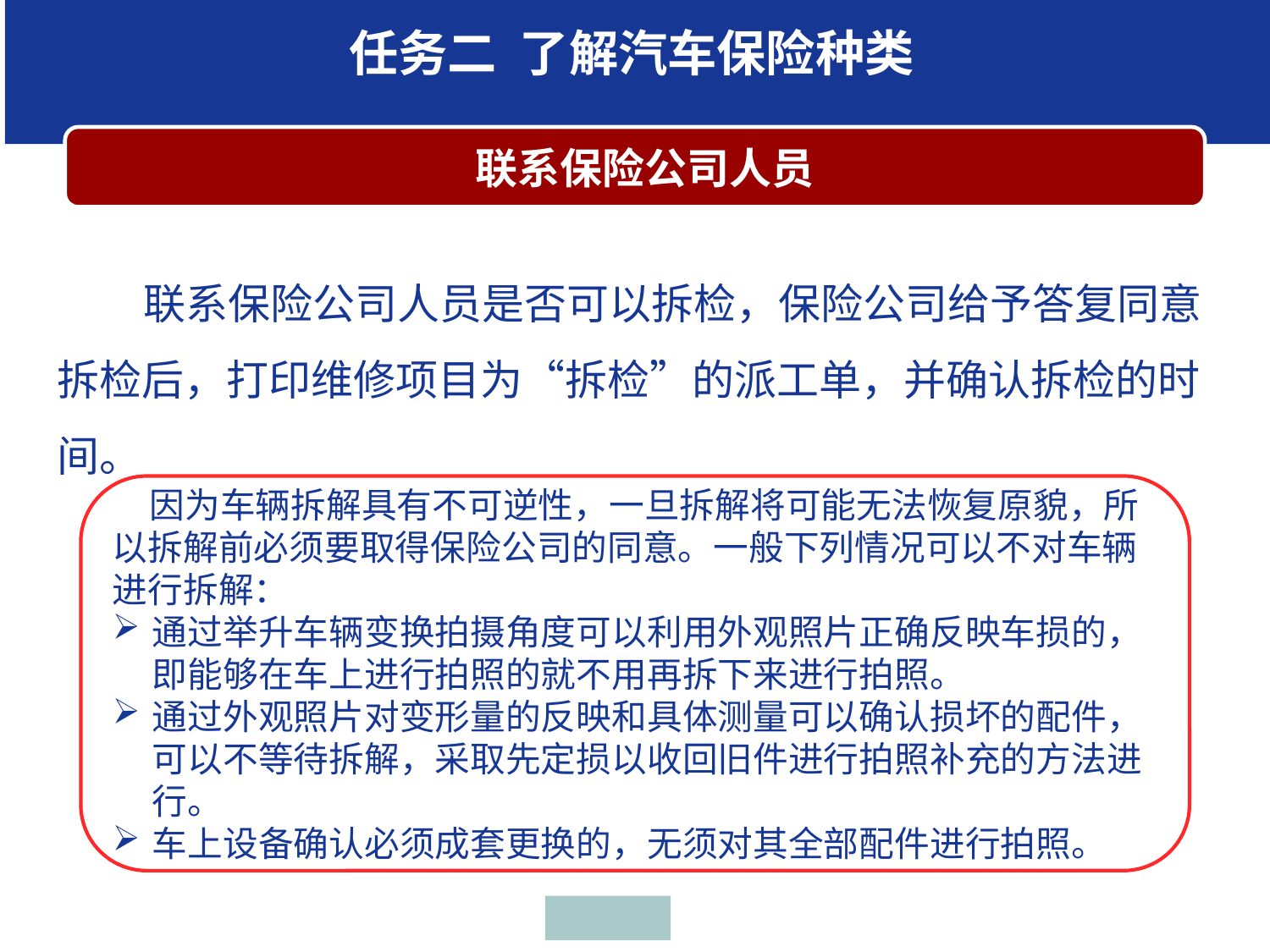

任务二  了解汽车保险种类
 联系保险公司人员
        联系保险公司人员是否可以拆检，保险公司给予答复同意拆检后，打印维修项目为“拆检”的派工单，并确认拆检的时间。
因为车辆拆解具有不可逆性，一旦拆解将可能无法恢复原貌，所以拆解前必须要取得保险公司的同意。一般下列情况可以不对车辆进行拆解：
通过举升车辆变换拍摄角度可以利用外观照片正确反映车损的，即能够在车上进行拍照的就不用再拆下来进行拍照。
通过外观照片对变形量的反映和具体测量可以确认损坏的配件，可以不等待拆解，采取先定损以收回旧件进行拍照补充的方法进行。
车上设备确认必须成套更换的，无须对其全部配件进行拍照。
21